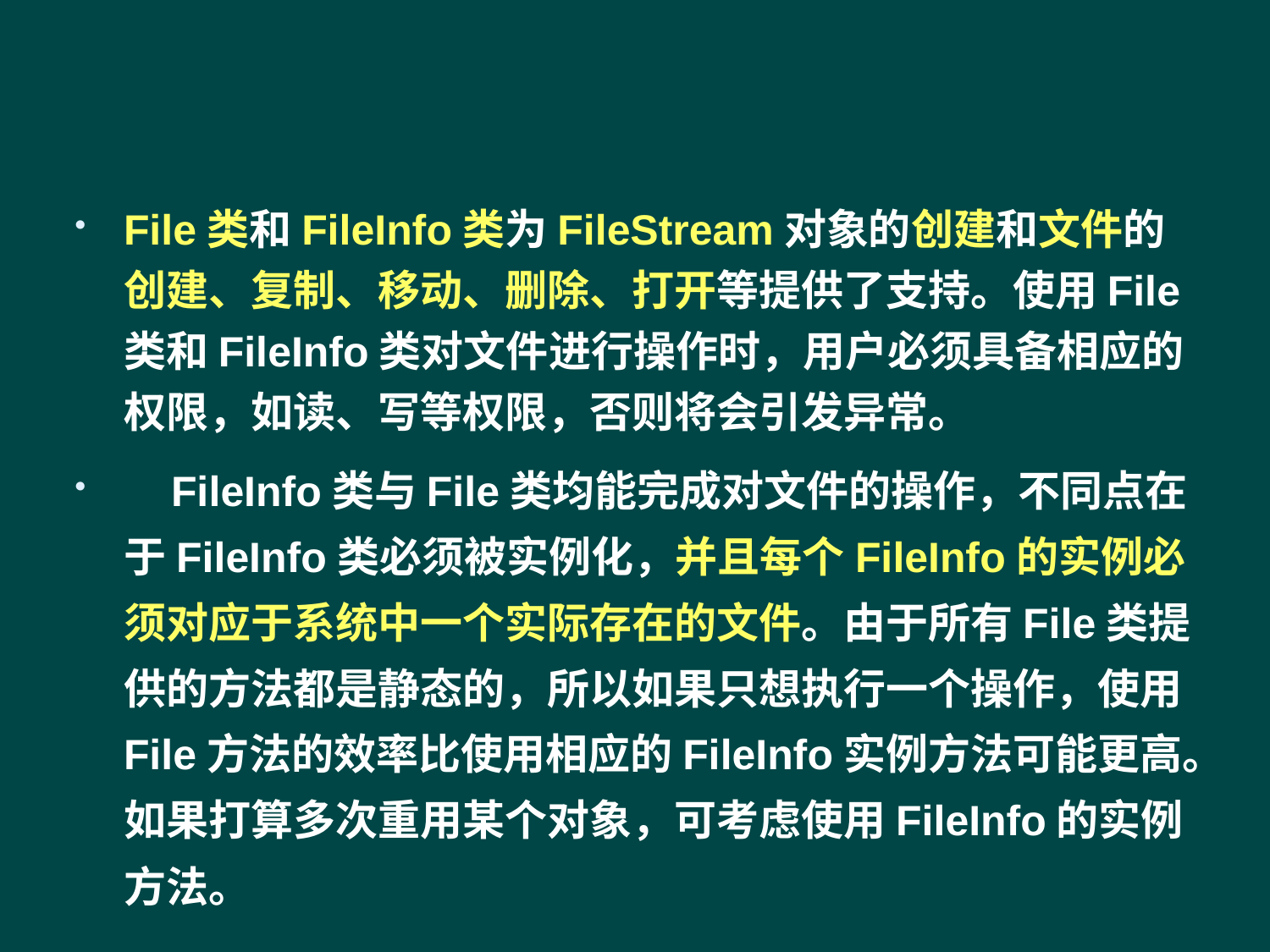

#
File类和FileInfo类为FileStream对象的创建和文件的创建、复制、移动、删除、打开等提供了支持。使用File类和FileInfo类对文件进行操作时，用户必须具备相应的权限，如读、写等权限，否则将会引发异常。
    FileInfo类与File类均能完成对文件的操作，不同点在于FileInfo类必须被实例化，并且每个FileInfo的实例必须对应于系统中一个实际存在的文件。由于所有File类提供的方法都是静态的，所以如果只想执行一个操作，使用File方法的效率比使用相应的FileInfo实例方法可能更高。如果打算多次重用某个对象，可考虑使用FileInfo的实例方法。